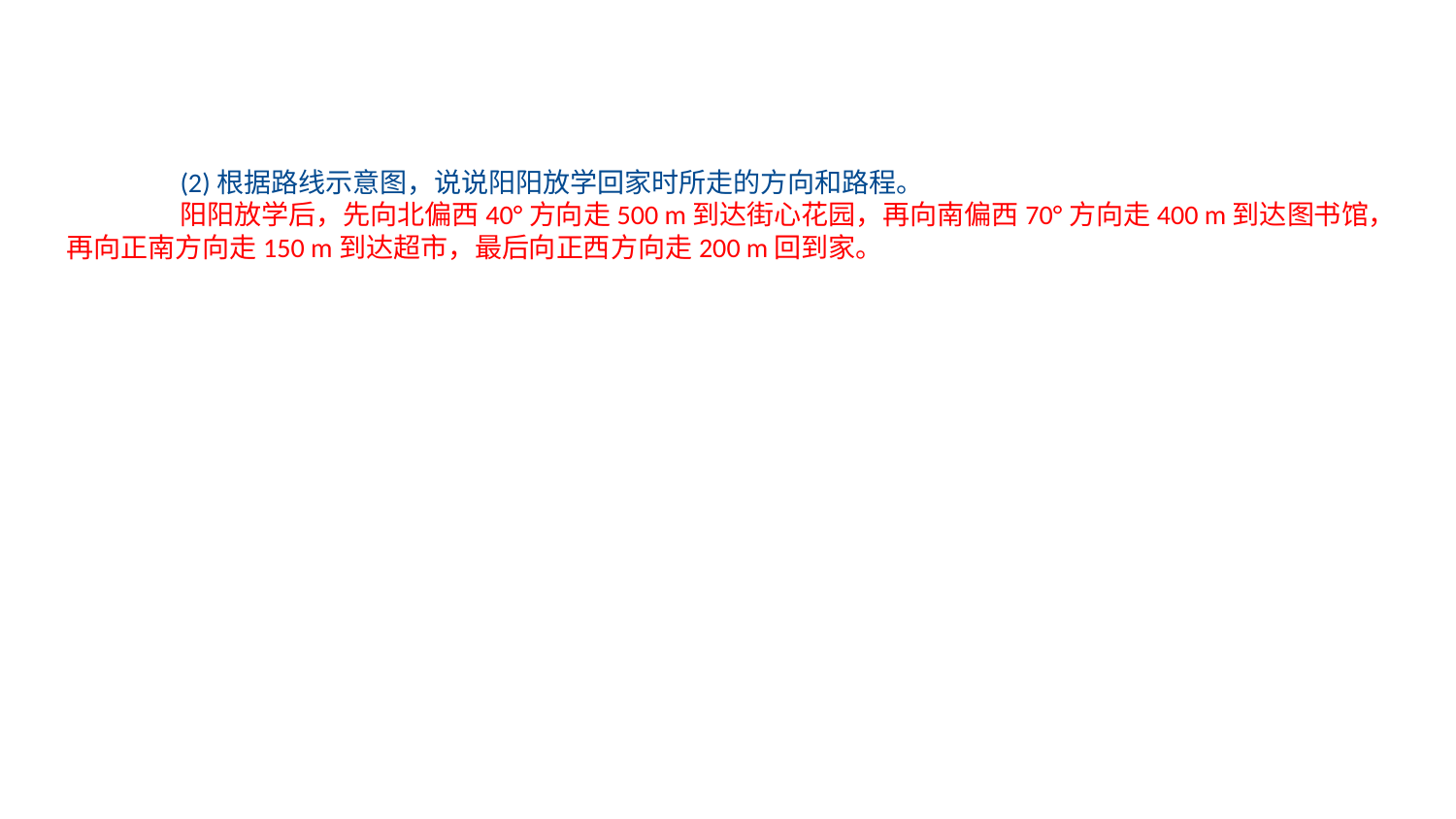

(2)根据路线示意图，说说阳阳放学回家时所走的方向和路程。
阳阳放学后，先向北偏西40°方向走500 m到达街心花园，再向南偏西70°方向走400 m到达图书馆，再向正南方向走150 m到达超市，最后向正西方向走200 m回到家。